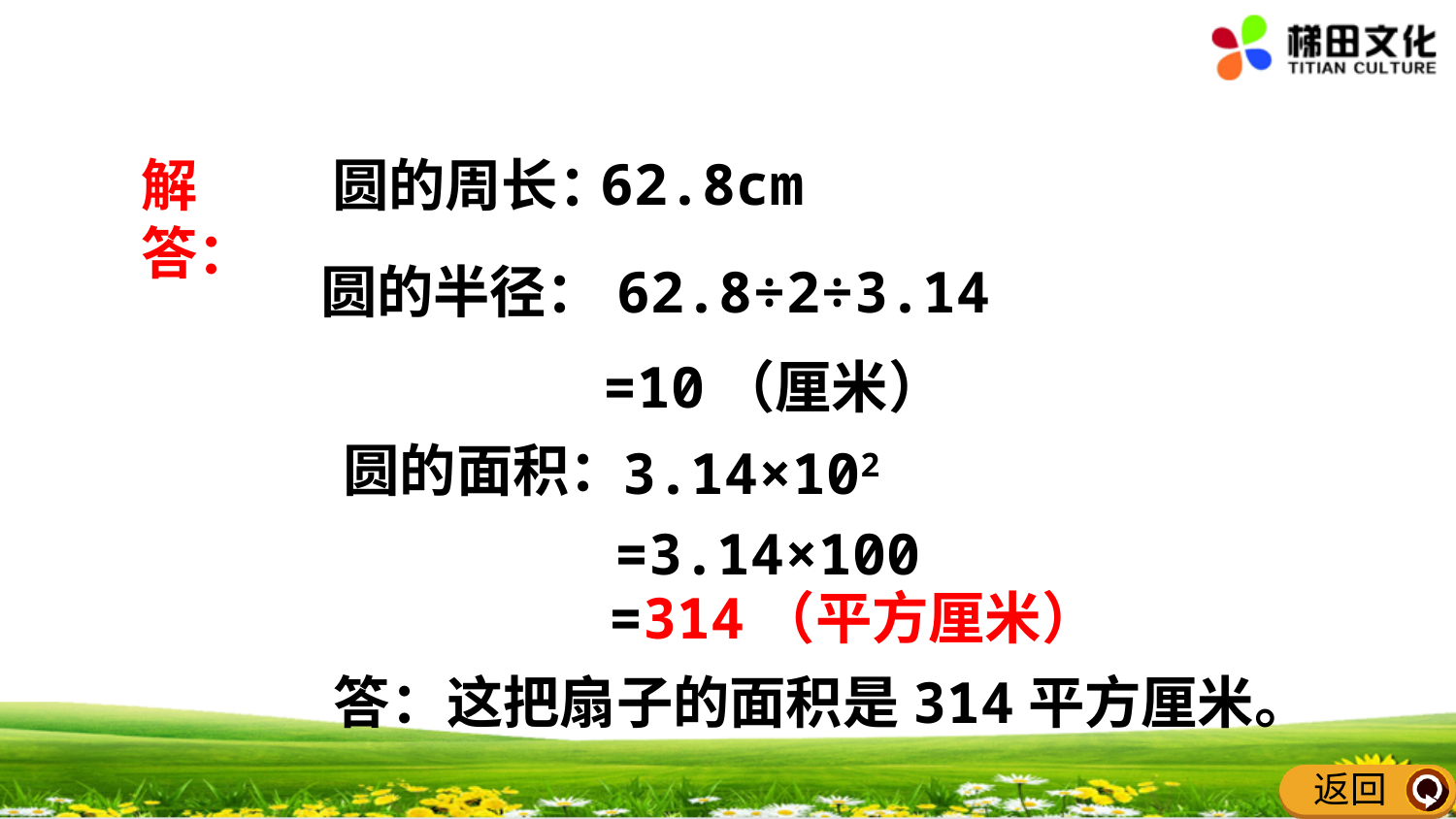

62.8cm
解答：
圆的周长：
圆的半径：62.8÷2÷3.14
=10（厘米）
圆的面积：
3.14×102
=3.14×100
=314（平方厘米）
答：这把扇子的面积是314平方厘米。